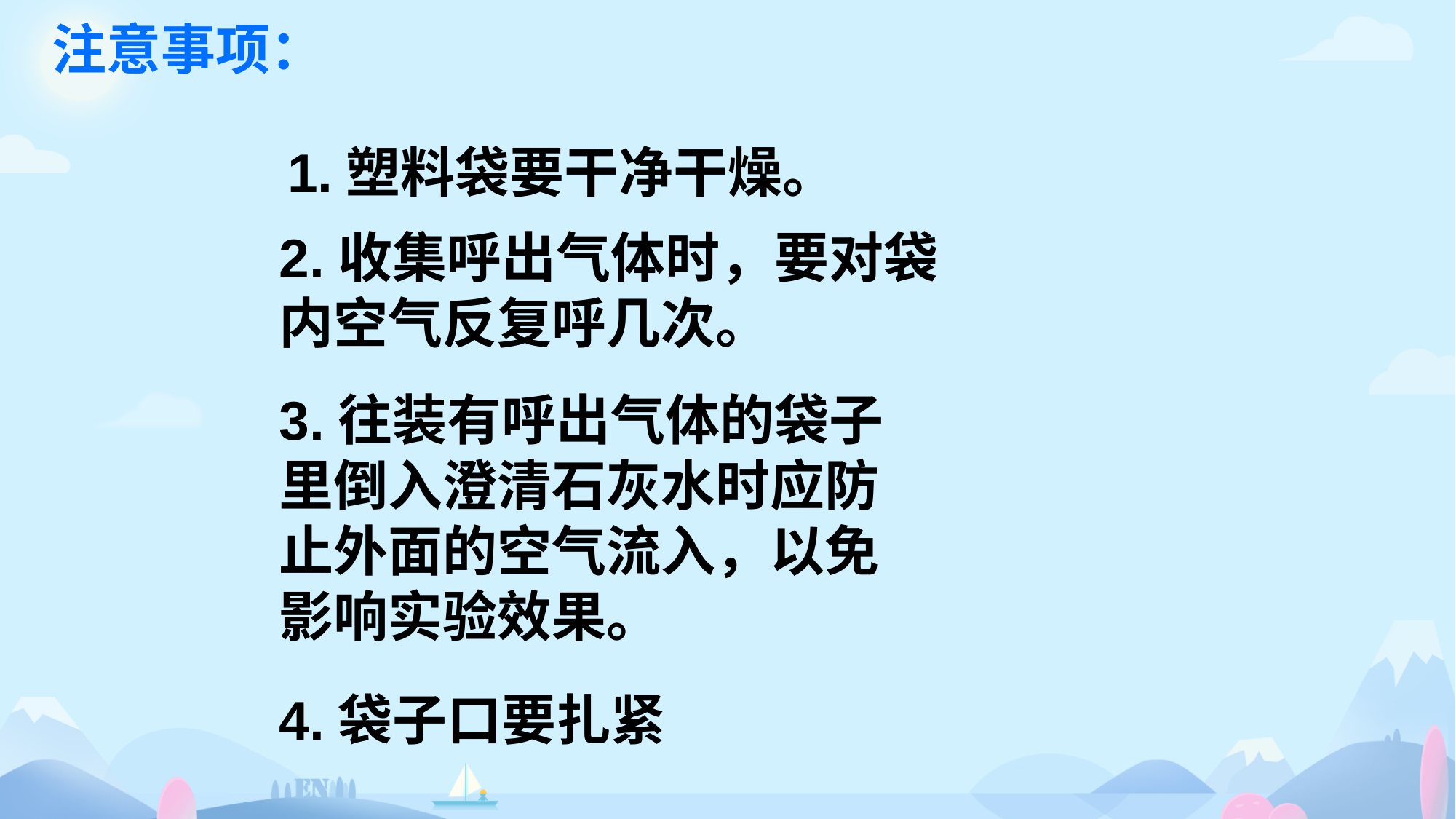

注意事项：
1.塑料袋要干净干燥。
2.收集呼出气体时，要对袋内空气反复呼几次。
3.往装有呼出气体的袋子里倒入澄清石灰水时应防止外面的空气流入，以免影响实验效果。
4.袋子口要扎紧